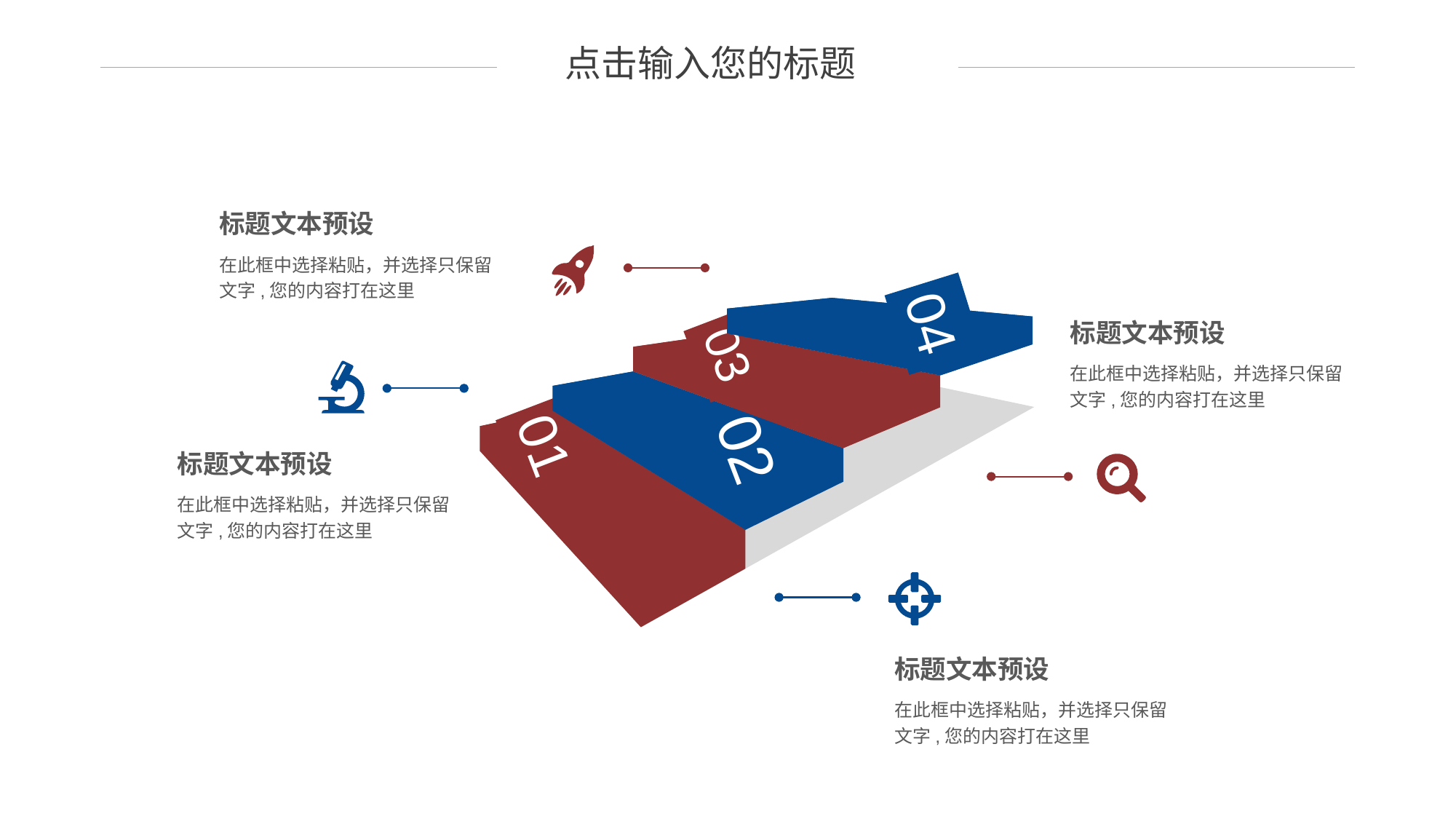

点击输入您的标题
标题文本预设
在此框中选择粘贴，并选择只保留文字,您的内容打在这里

04

标题文本预设
03

在此框中选择粘贴，并选择只保留文字,您的内容打在这里

02
01

标题文本预设

在此框中选择粘贴，并选择只保留文字,您的内容打在这里

标题文本预设
在此框中选择粘贴，并选择只保留文字,您的内容打在这里